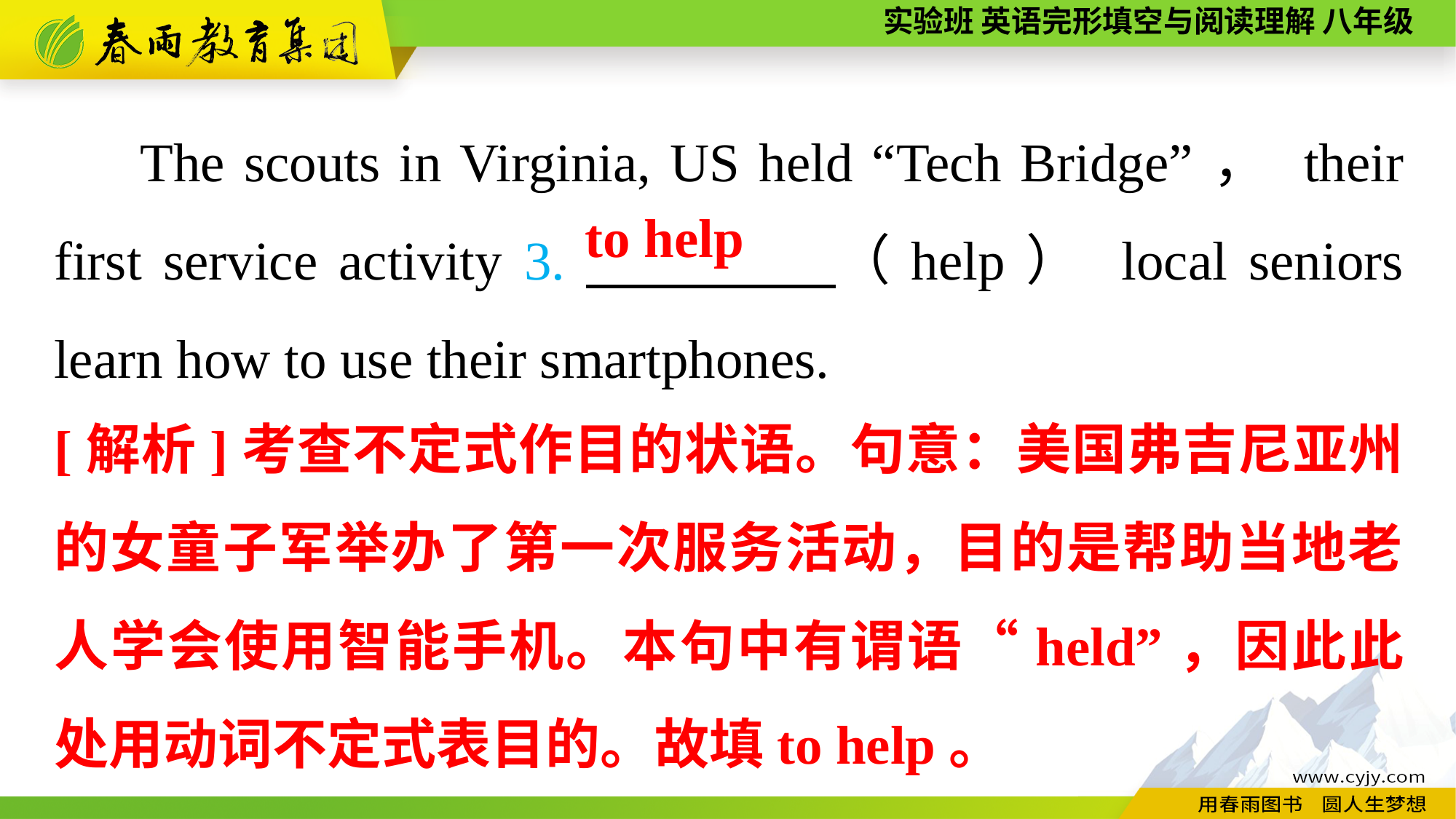

The scouts in Virginia, US held “Tech Bridge”， their first service activity 3.　　　　（help） local seniors learn how to use their smartphones.
to help
[解析]考查不定式作目的状语。句意：美国弗吉尼亚州的女童子军举办了第一次服务活动，目的是帮助当地老人学会使用智能手机。本句中有谓语“held”，因此此处用动词不定式表目的。故填to help。